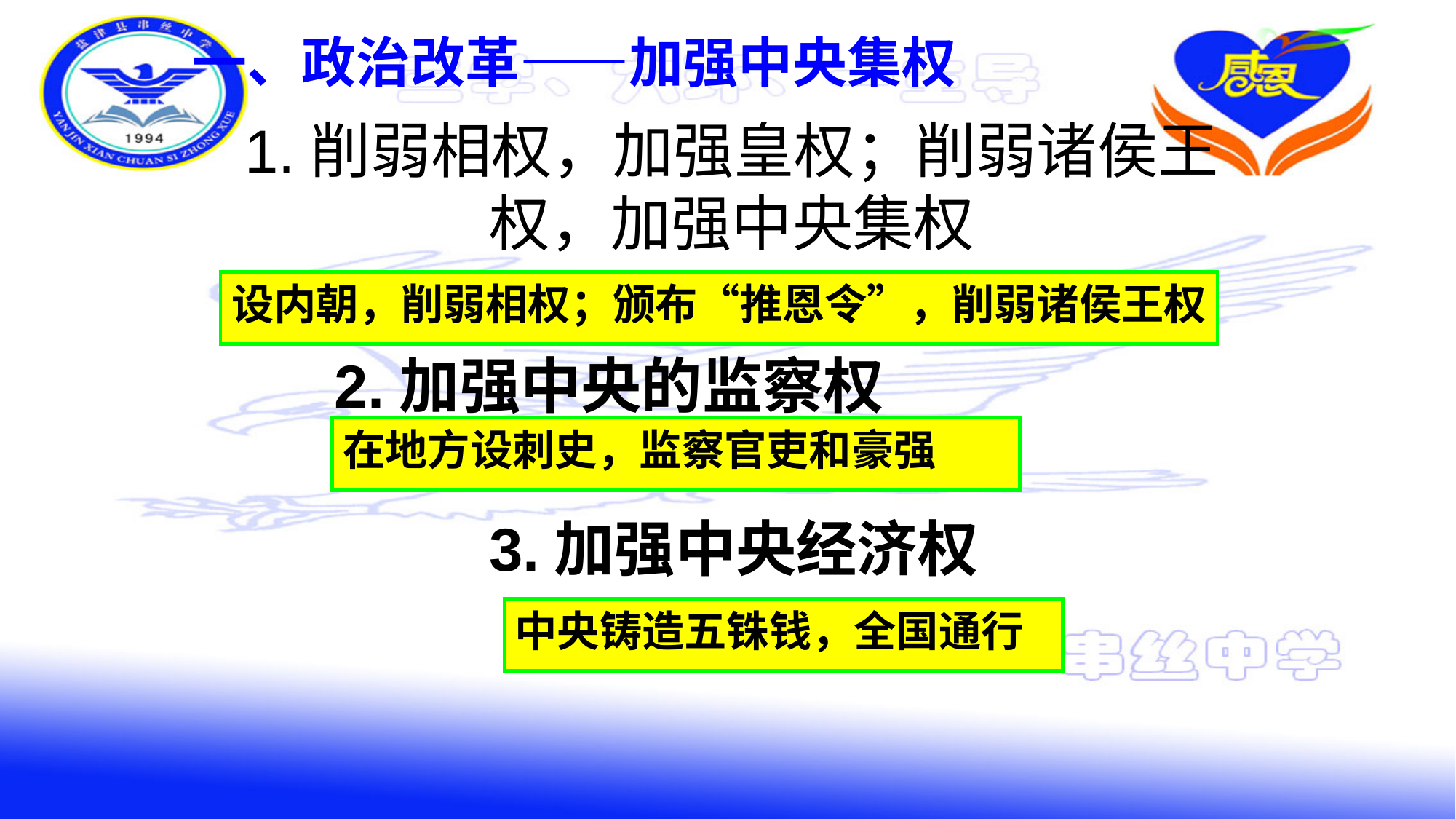

一、政治改革——加强中央集权
# 1.削弱相权，加强皇权；削弱诸侯王权，加强中央集权
设内朝，削弱相权；颁布“推恩令”，削弱诸侯王权
2.加强中央的监察权
在地方设刺史，监察官吏和豪强
3.加强中央经济权
中央铸造五铢钱，全国通行